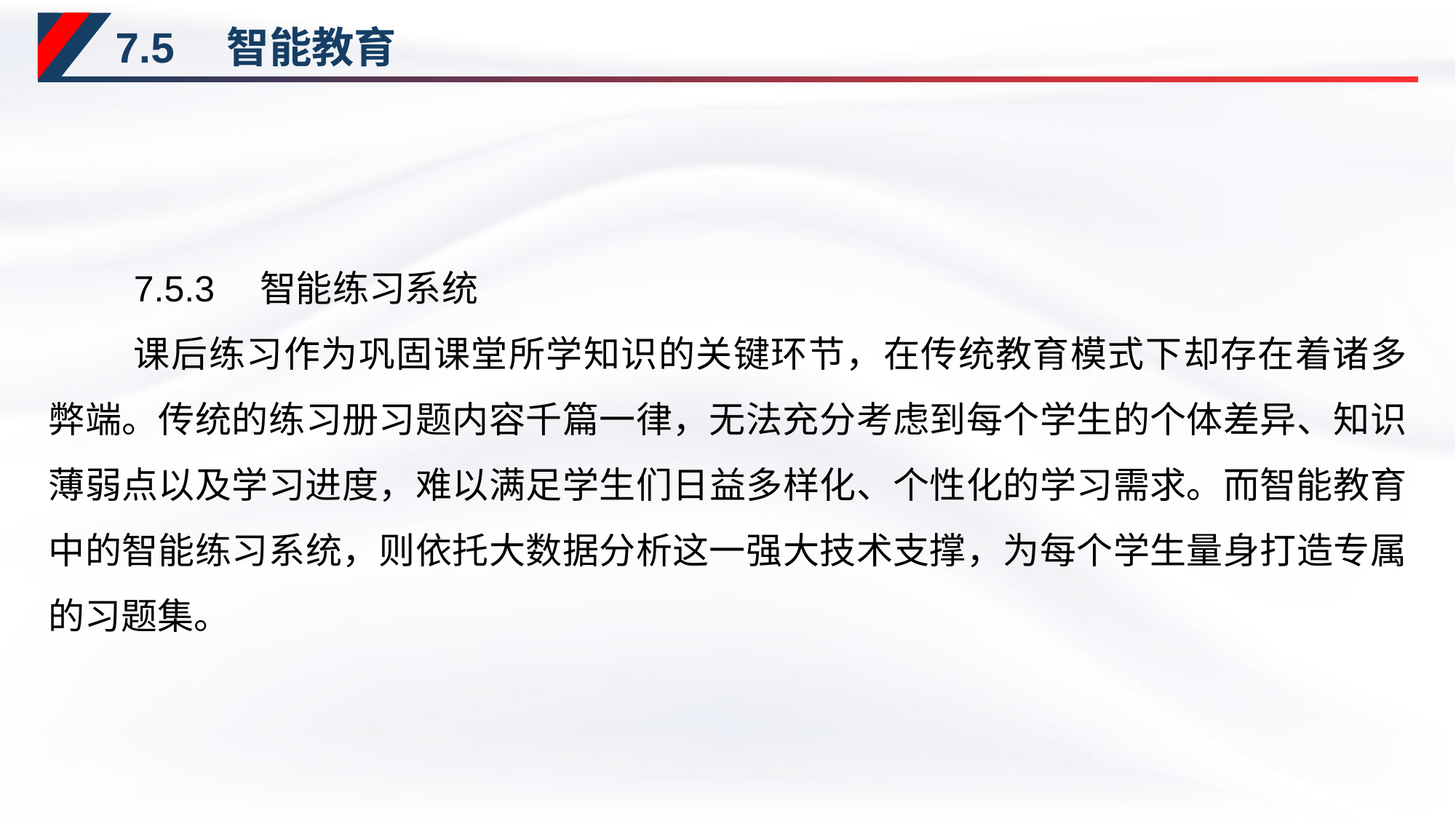

# 7.5　智能教育
7.5.3　智能练习系统
课后练习作为巩固课堂所学知识的关键环节，在传统教育模式下却存在着诸多弊端。传统的练习册习题内容千篇一律，无法充分考虑到每个学生的个体差异、知识薄弱点以及学习进度，难以满足学生们日益多样化、个性化的学习需求。而智能教育中的智能练习系统，则依托大数据分析这一强大技术支撑，为每个学生量身打造专属的习题集。